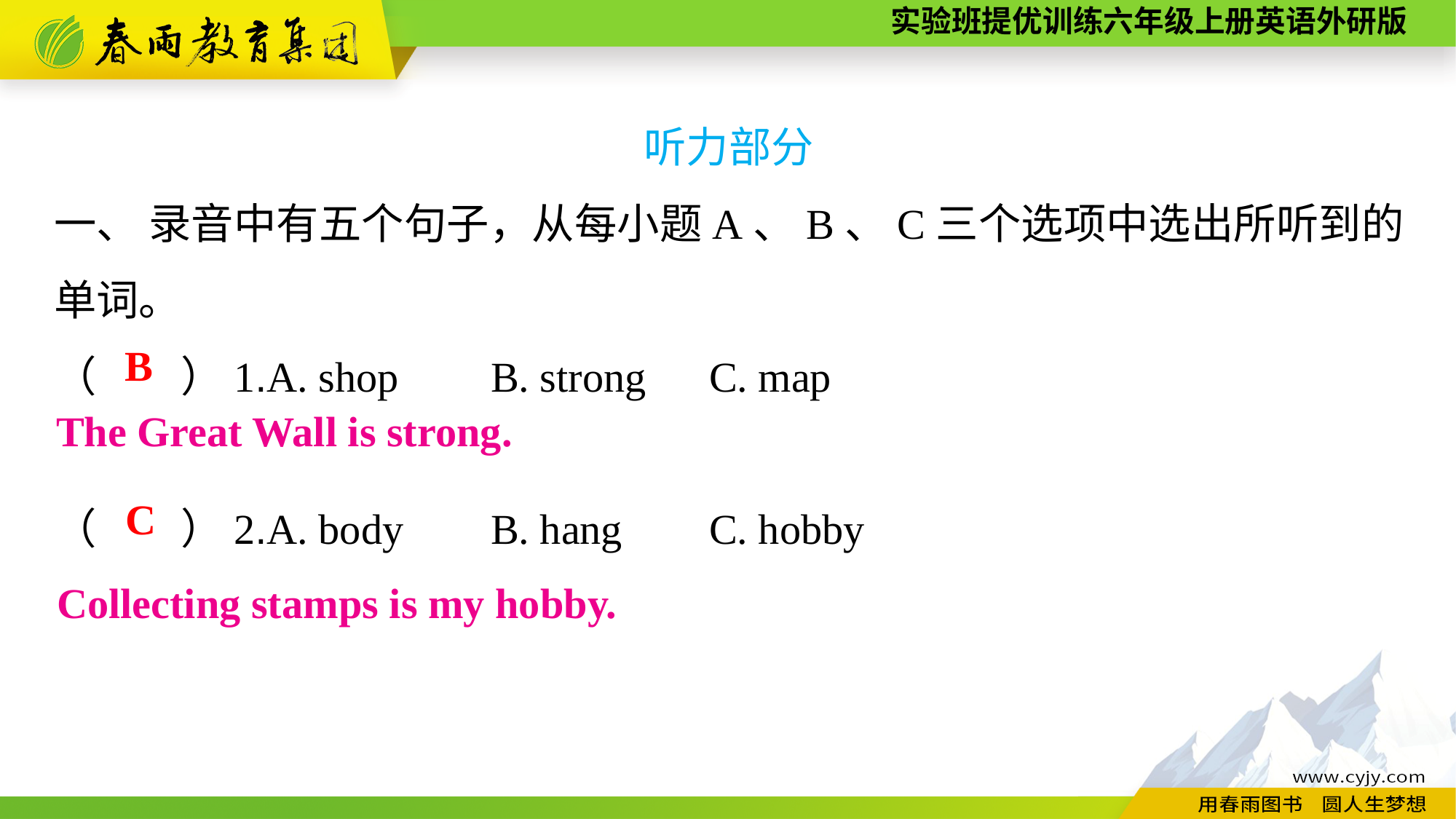

听力部分
一、 录音中有五个句子，从每小题A、B、C三个选项中选出所听到的单词。
（　　）1.A. shop	B. strong	C. map

（　　）2.A. body	B. hang	C. hobby
B
The Great Wall is strong.
C
Collecting stamps is my hobby.